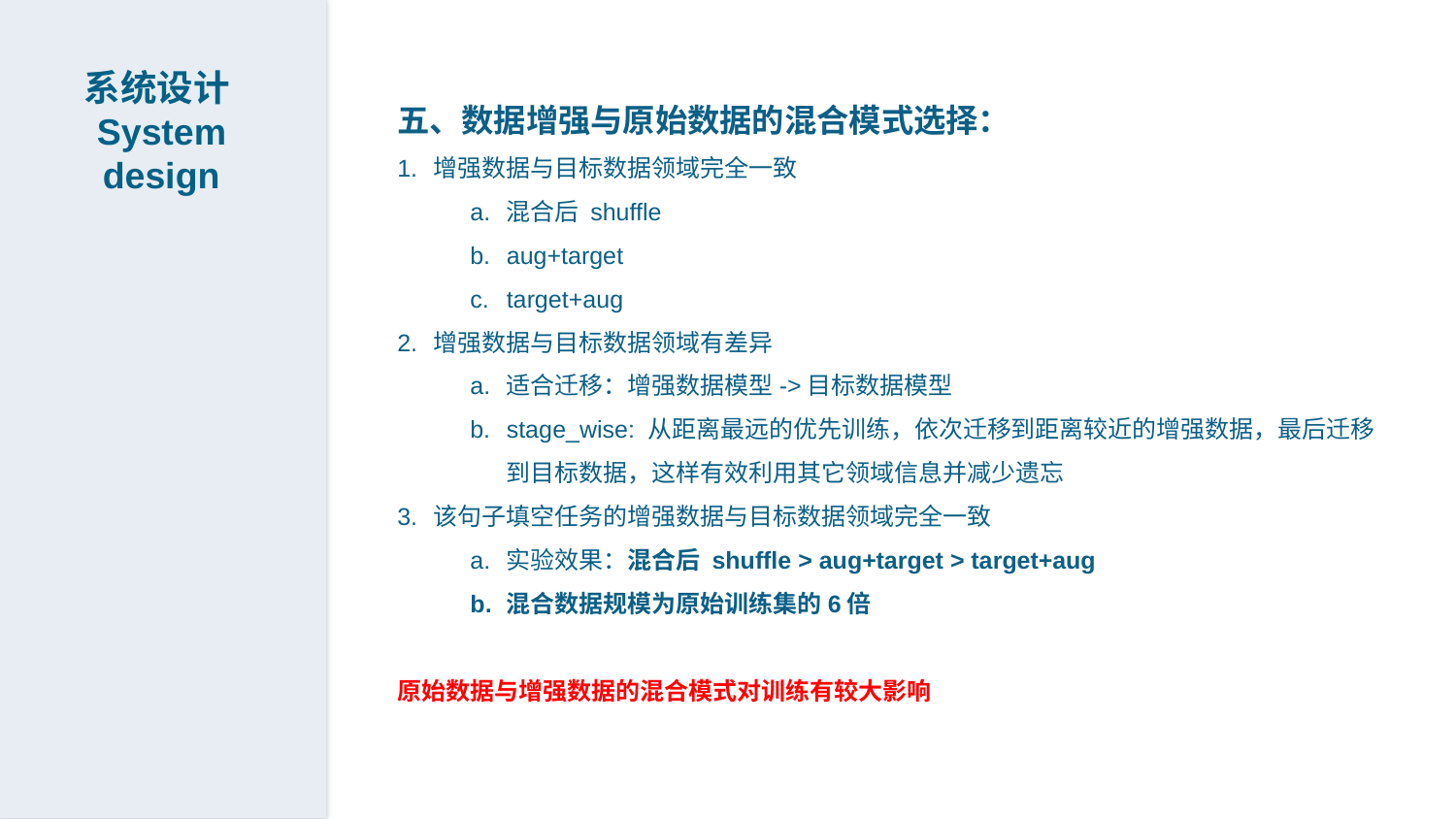

系统设计System design
五、数据增强与原始数据的混合模式选择：
增强数据与目标数据领域完全一致
混合后 shuffle
aug+target
target+aug
增强数据与目标数据领域有差异
适合迁移：增强数据模型->目标数据模型
stage_wise: 从距离最远的优先训练，依次迁移到距离较近的增强数据，最后迁移到目标数据，这样有效利用其它领域信息并减少遗忘
该句子填空任务的增强数据与目标数据领域完全一致
实验效果：混合后 shuffle > aug+target > target+aug
混合数据规模为原始训练集的6倍

原始数据与增强数据的混合模式对训练有较大影响